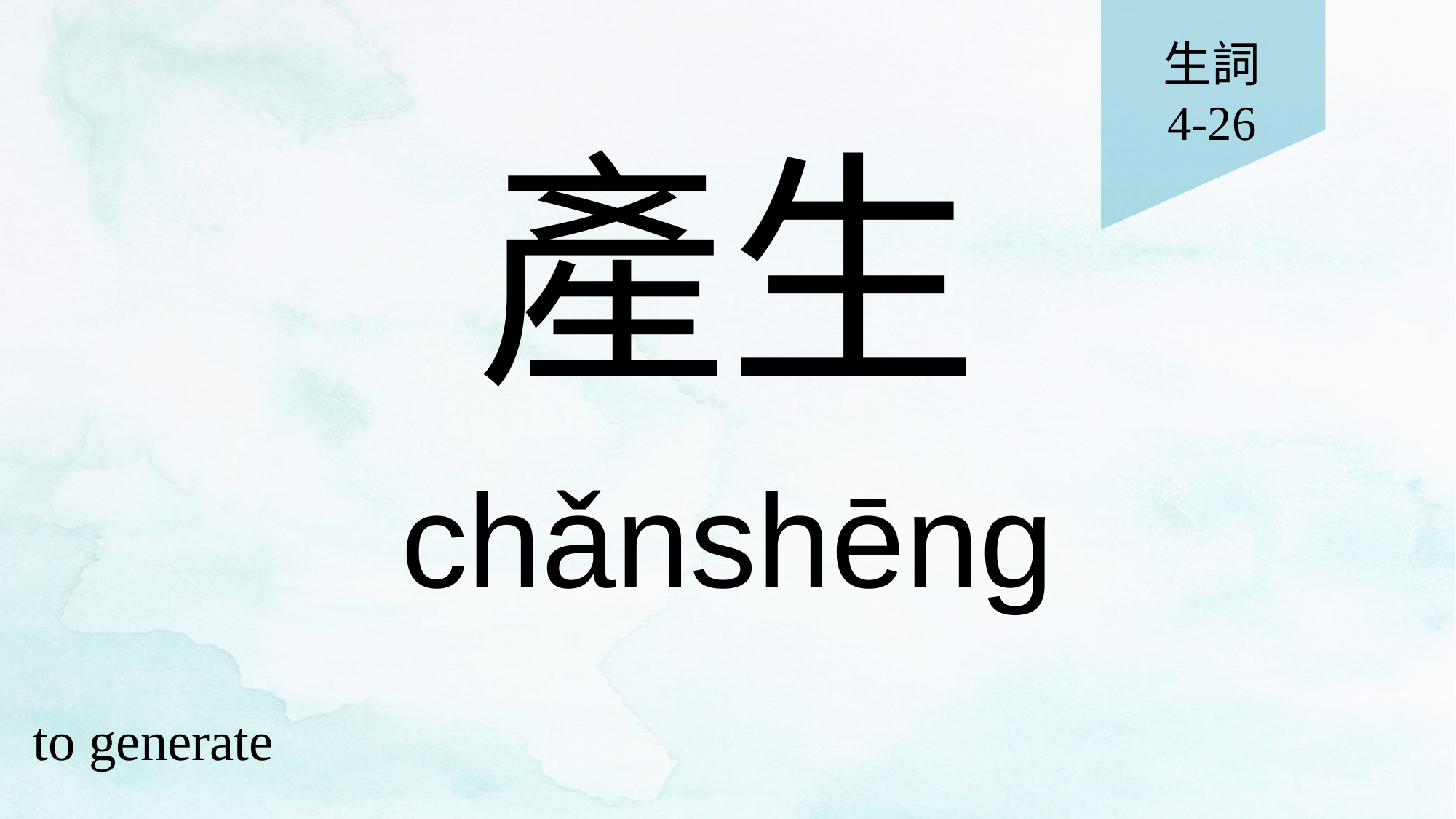

生詞
4-26
# 產生
chǎnshēng
to generate